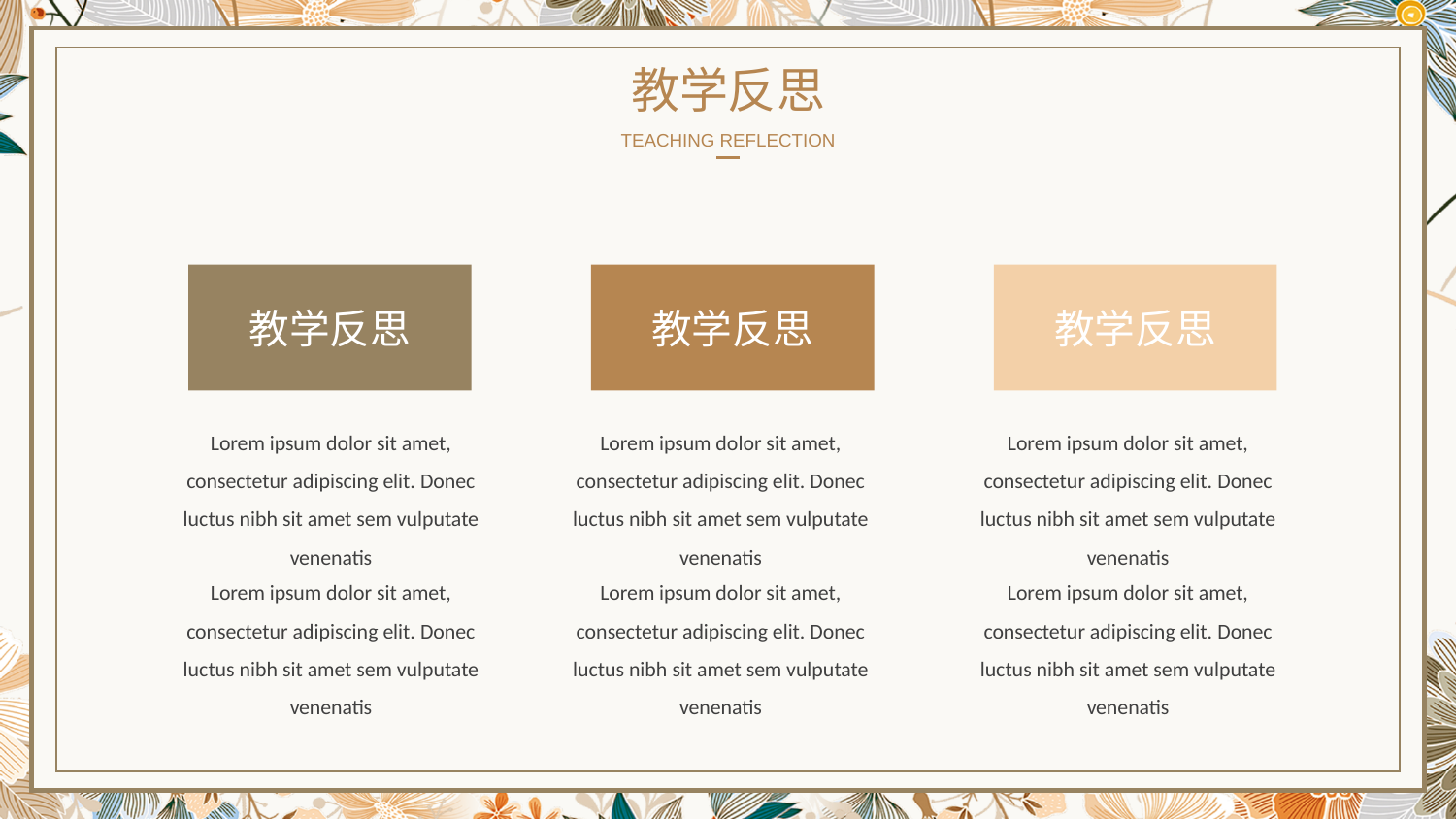

教学反思
TEACHING REFLECTION
教学反思
教学反思
教学反思
Lorem ipsum dolor sit amet, consectetur adipiscing elit. Donec luctus nibh sit amet sem vulputate venenatis
Lorem ipsum dolor sit amet, consectetur adipiscing elit. Donec luctus nibh sit amet sem vulputate venenatis
Lorem ipsum dolor sit amet, consectetur adipiscing elit. Donec luctus nibh sit amet sem vulputate venenatis
Lorem ipsum dolor sit amet, consectetur adipiscing elit. Donec luctus nibh sit amet sem vulputate venenatis
Lorem ipsum dolor sit amet, consectetur adipiscing elit. Donec luctus nibh sit amet sem vulputate venenatis
Lorem ipsum dolor sit amet, consectetur adipiscing elit. Donec luctus nibh sit amet sem vulputate venenatis